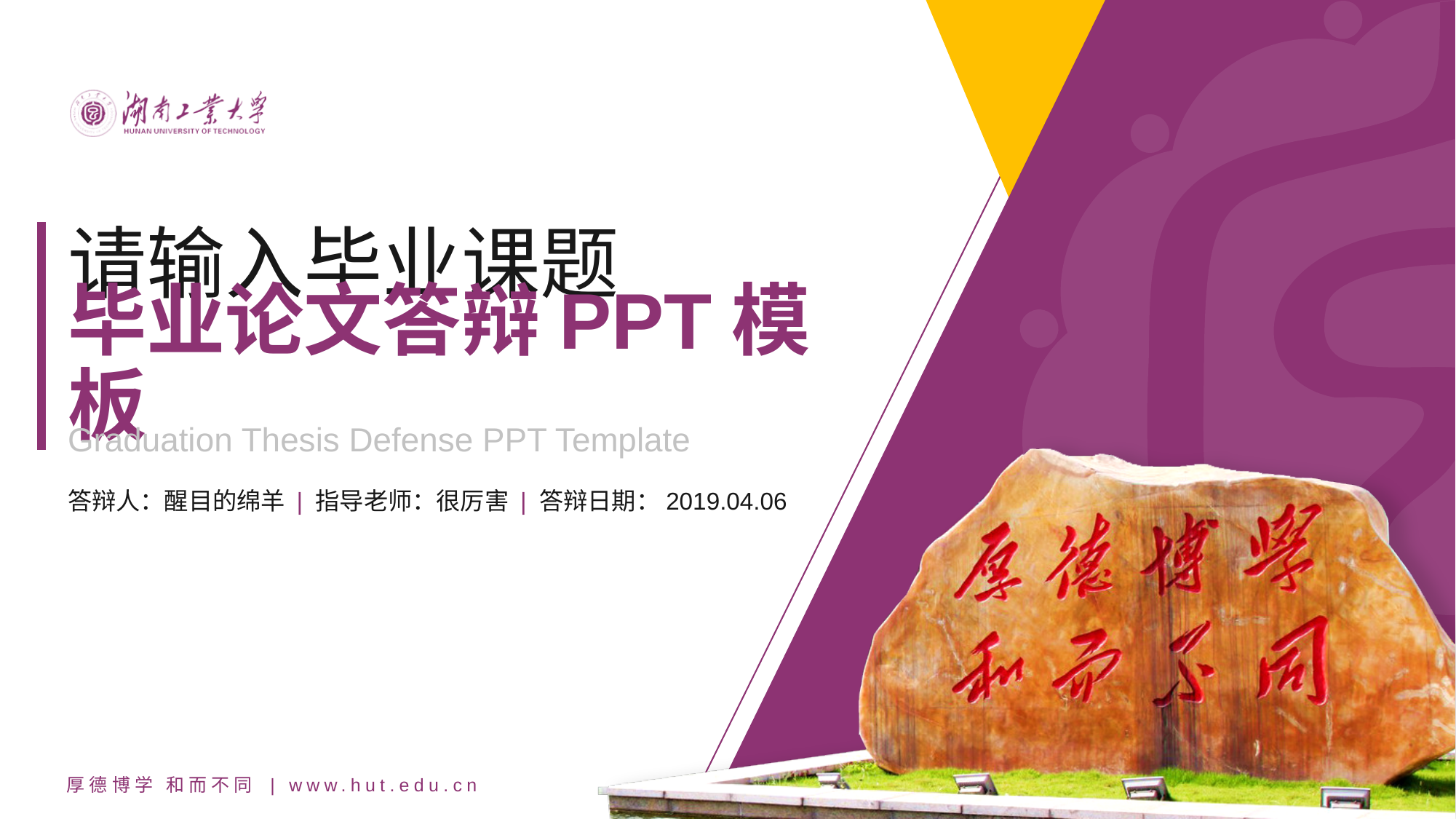

请输入毕业课题
毕业论文答辩PPT模板
Graduation Thesis Defense PPT Template
答辩人：醒目的绵羊 | 指导老师：很厉害 | 答辩日期：2019.04.06